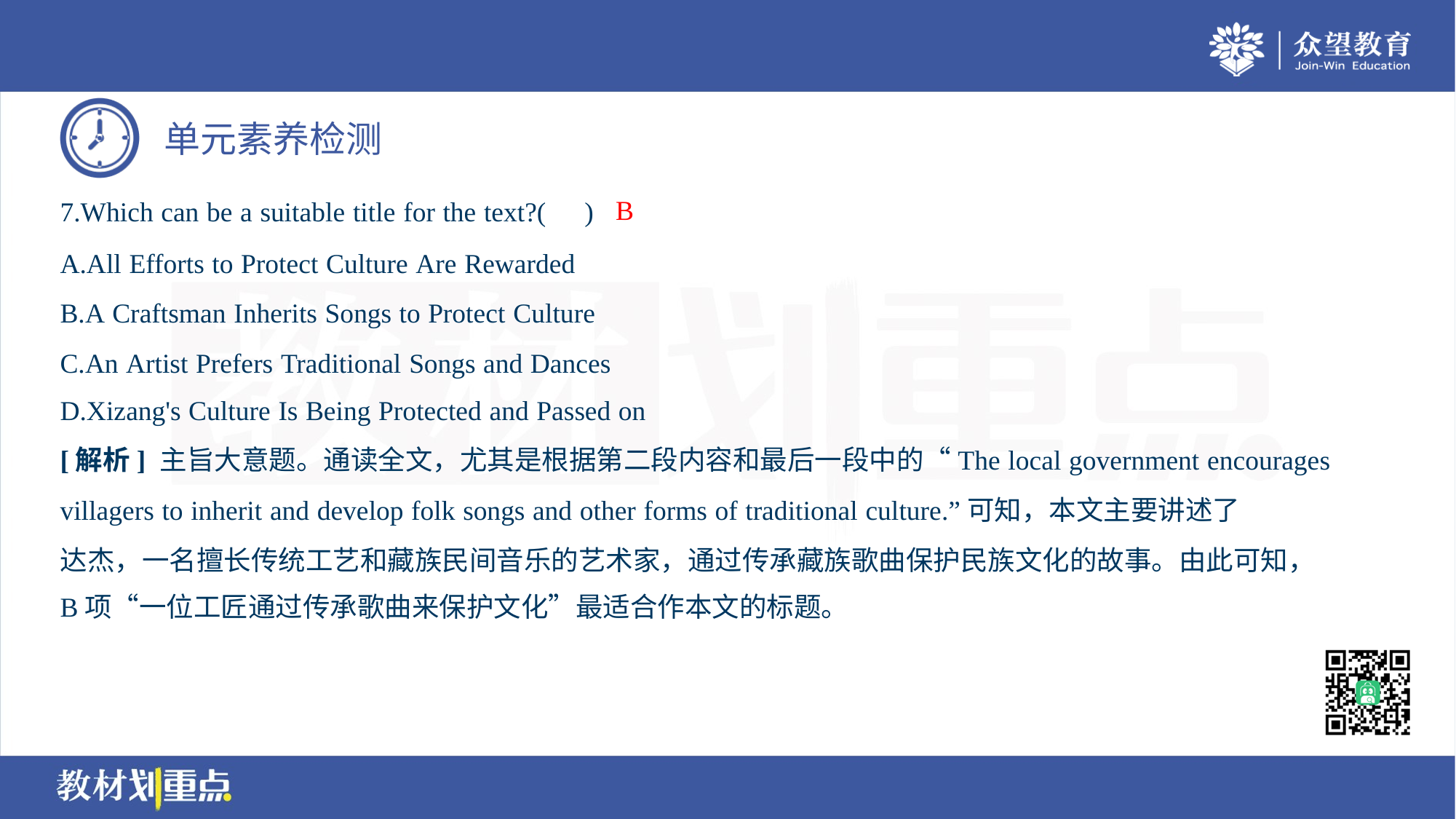

B
7.Which can be a suitable title for the text?(     )
A.All Efforts to Protect Culture Are Rewarded
B.A Craftsman Inherits Songs to Protect Culture
C.An Artist Prefers Traditional Songs and Dances
D.Xizang's Culture Is Being Protected and Passed on
[解析] 主旨大意题。通读全文，尤其是根据第二段内容和最后一段中的“The local government encourages
villagers to inherit and develop folk songs and other forms of traditional culture.”可知，本文主要讲述了
达杰，一名擅长传统工艺和藏族民间音乐的艺术家，通过传承藏族歌曲保护民族文化的故事。由此可知，
B项“一位工匠通过传承歌曲来保护文化”最适合作本文的标题。